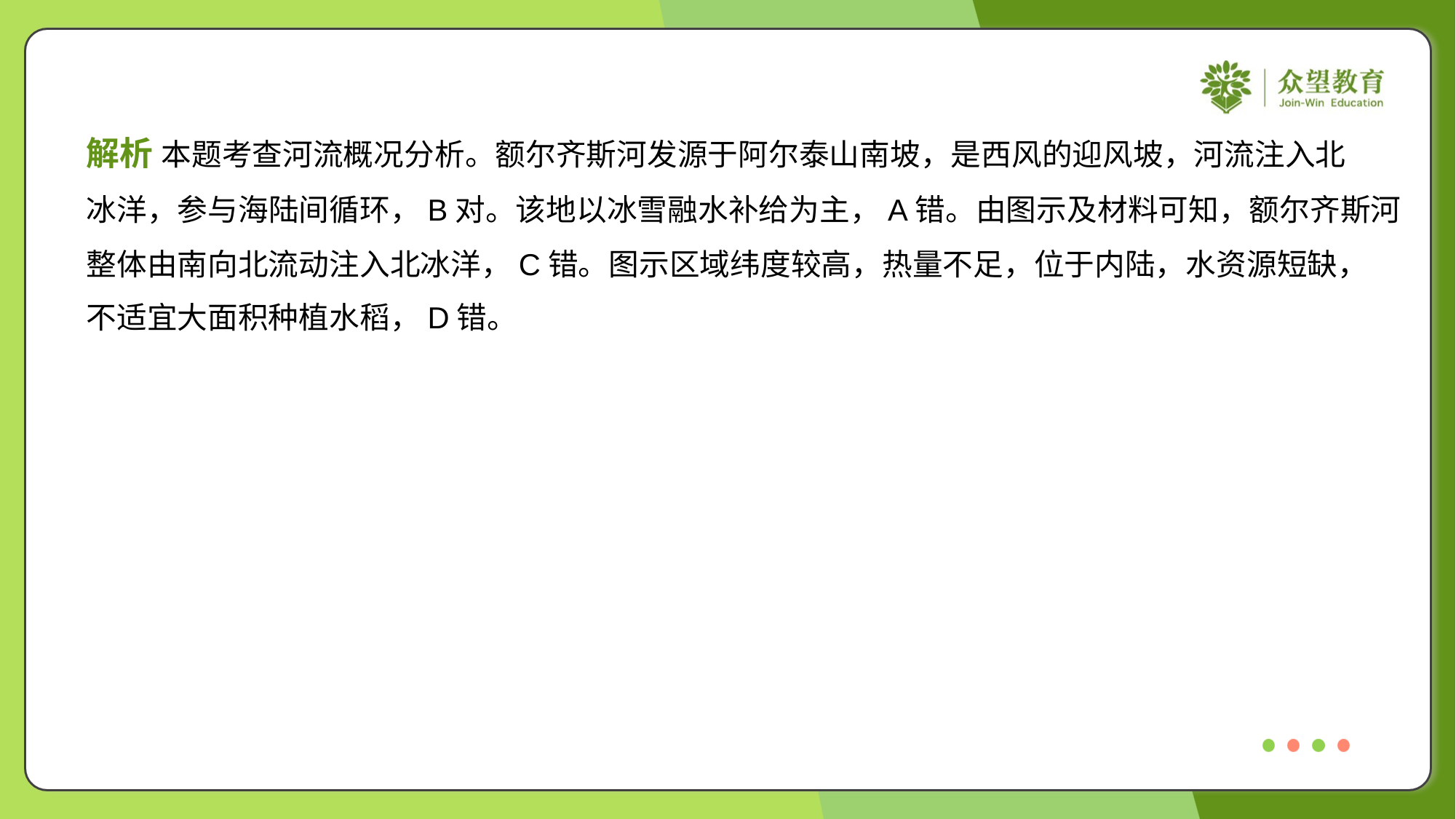

解析 本题考查河流概况分析。额尔齐斯河发源于阿尔泰山南坡，是西风的迎风坡，河流注入北
冰洋，参与海陆间循环，B对。该地以冰雪融水补给为主，A错。由图示及材料可知，额尔齐斯河
整体由南向北流动注入北冰洋，C错。图示区域纬度较高，热量不足，位于内陆，水资源短缺，
不适宜大面积种植水稻，D错。